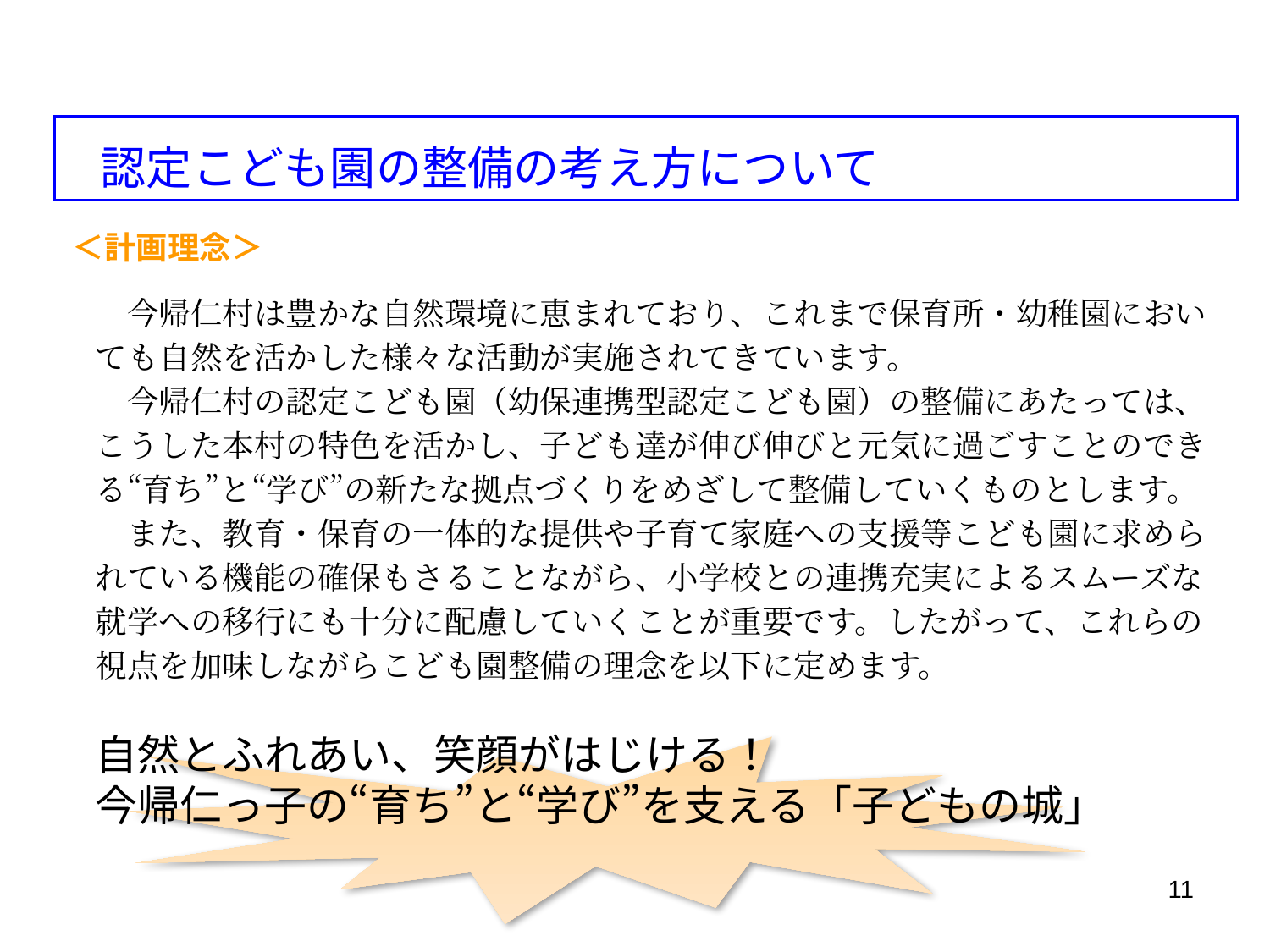

認定こども園の整備の考え方について
＜計画理念＞
　今帰仁村は豊かな自然環境に恵まれており、これまで保育所・幼稚園においても自然を活かした様々な活動が実施されてきています。
　今帰仁村の認定こども園（幼保連携型認定こども園）の整備にあたっては、こうした本村の特色を活かし、子ども達が伸び伸びと元気に過ごすことのできる“育ち”と“学び”の新たな拠点づくりをめざして整備していくものとします。
　また、教育・保育の一体的な提供や子育て家庭への支援等こども園に求められている機能の確保もさることながら、小学校との連携充実によるスムーズな就学への移行にも十分に配慮していくことが重要です。したがって、これらの視点を加味しながらこども園整備の理念を以下に定めます。

自然とふれあい、笑顔がはじける！
今帰仁っ子の“育ち”と“学び”を支える「子どもの城」

11